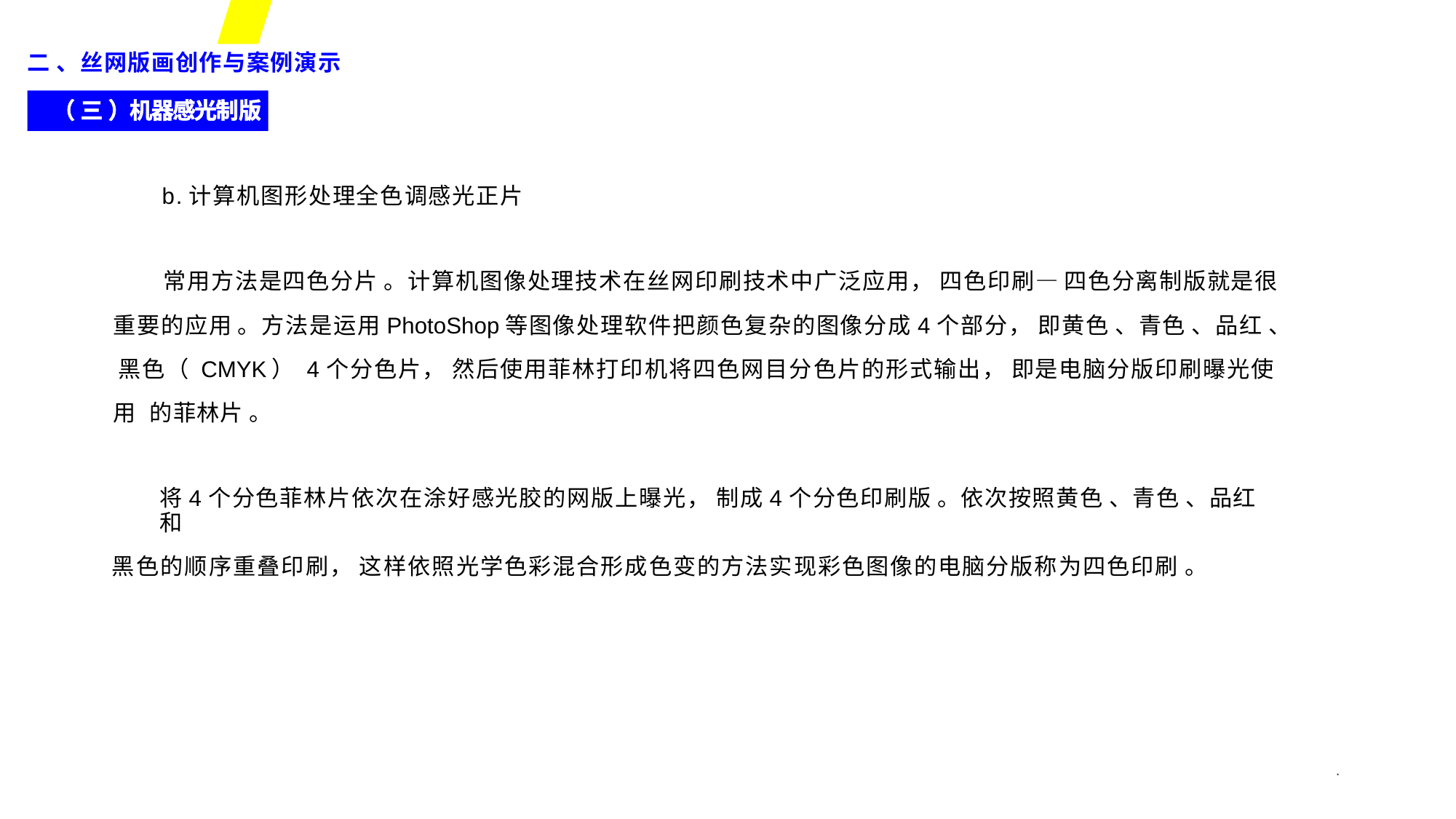

二 、丝网版画创作与案例演示

（ 三 ）机器感光制版

b.计算机图形处理全色调感光正片

常用方法是四色分片 。计算机图像处理技术在丝网印刷技术中广泛应用， 四色印刷— 四色分离制版就是很
重要的应用 。方法是运用PhotoShop等图像处理软件把颜色复杂的图像分成4个部分， 即黄色 、青色 、品红 、 黑色（ CMYK） 4个分色片， 然后使用菲林打印机将四色网目分色片的形式输出， 即是电脑分版印刷曝光使用  的菲林片 。

将4个分色菲林片依次在涂好感光胶的网版上曝光， 制成4个分色印刷版 。依次按照黄色 、青色 、品红和
黑色的顺序重叠印刷， 这样依照光学色彩混合形成色变的方法实现彩色图像的电脑分版称为四色印刷 。

*